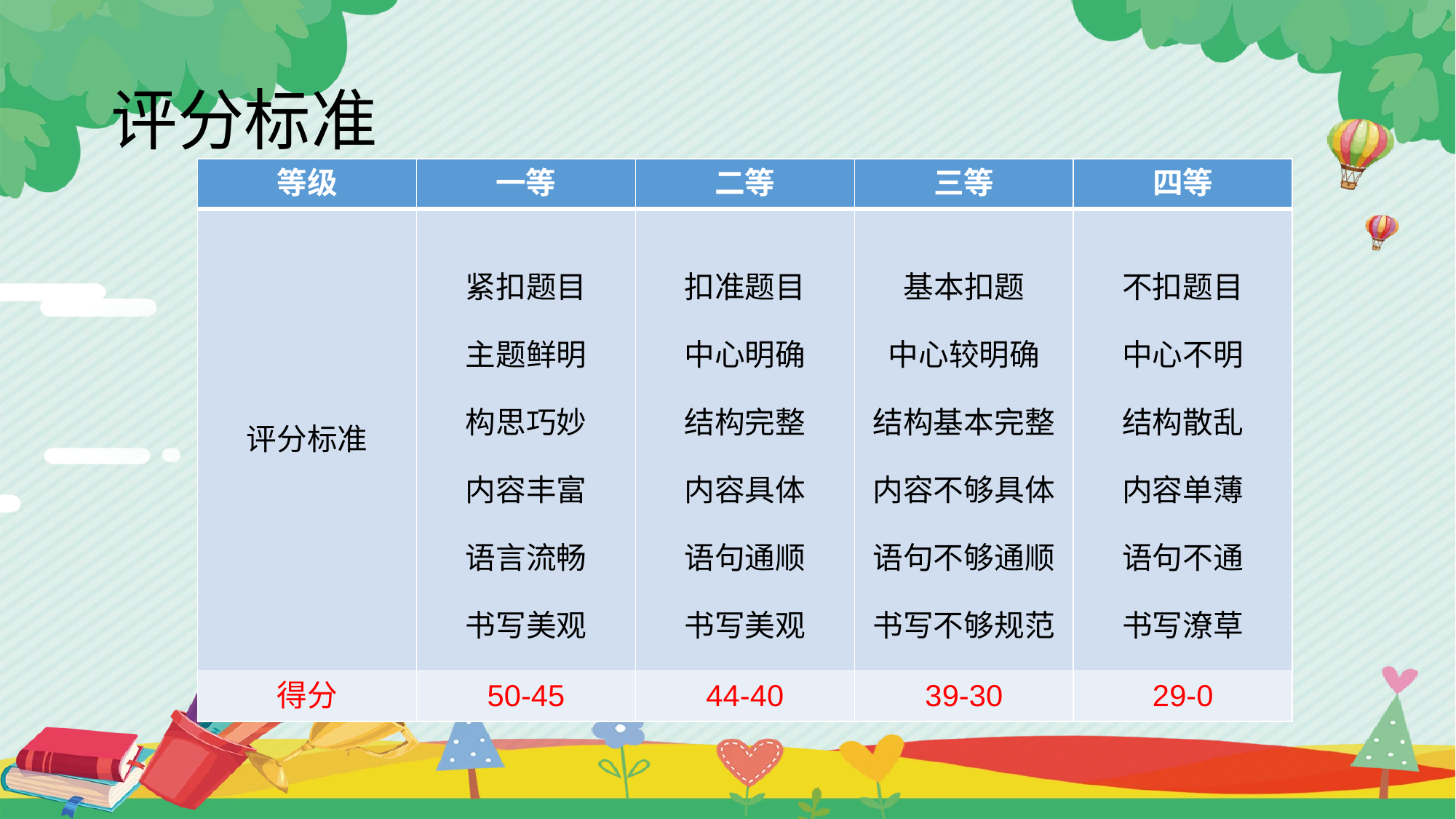

# 评分标准
| 等级 | 一等 | 二等 | 三等 | 四等 |
| --- | --- | --- | --- | --- |
| 评分标准 | 紧扣题目 主题鲜明 构思巧妙 内容丰富 语言流畅 书写美观 | 扣准题目 中心明确 结构完整 内容具体 语句通顺 书写美观 | 基本扣题 中心较明确 结构基本完整 内容不够具体 语句不够通顺 书写不够规范 | 不扣题目 中心不明 结构散乱 内容单薄 语句不通 书写潦草 |
| 得分 | 50-45 | 44-40 | 39-30 | 29-0 |